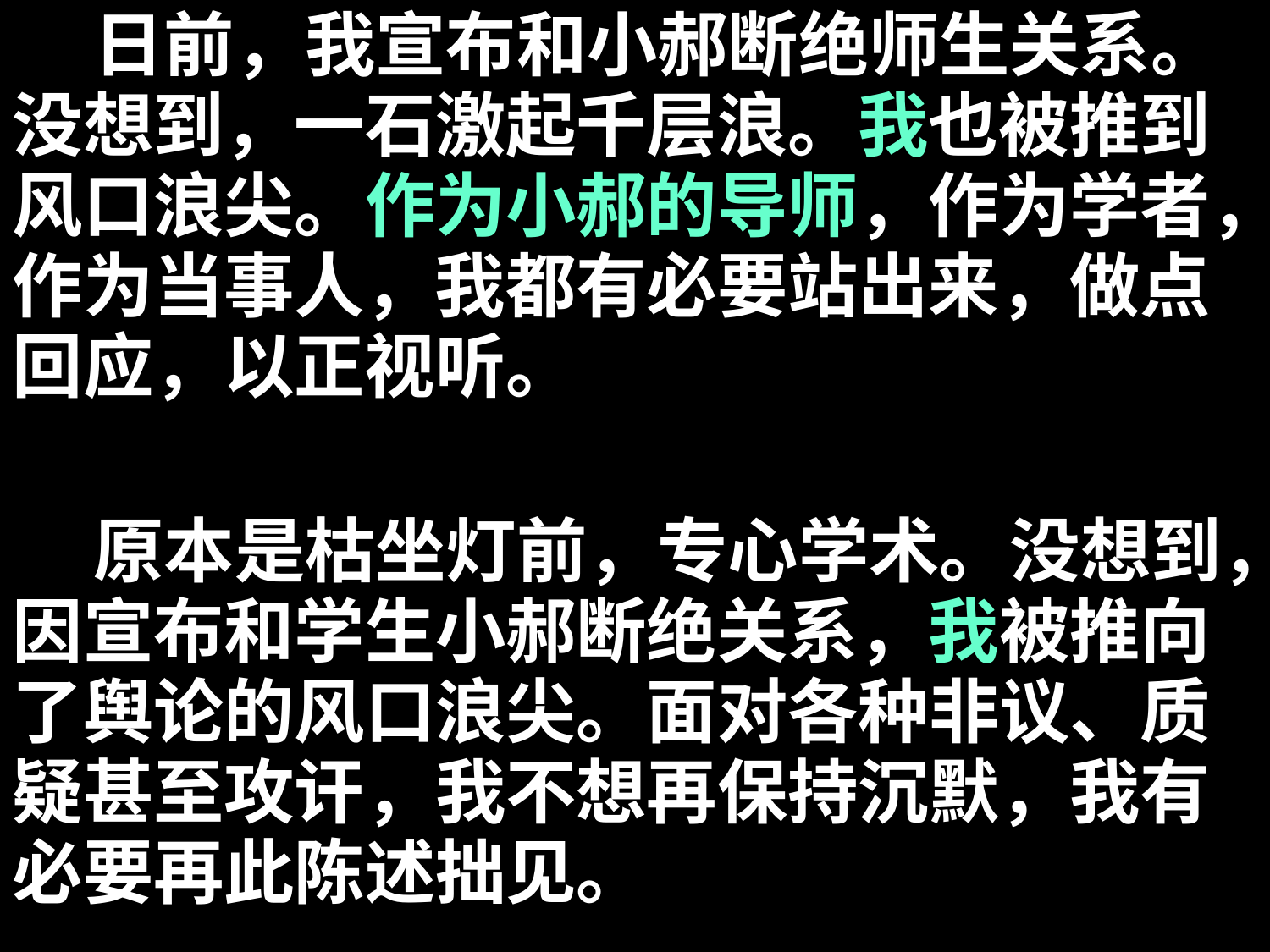

日前，我宣布和小郝断绝师生关系。没想到，一石激起千层浪。我也被推到风口浪尖。作为小郝的导师，作为学者，作为当事人，我都有必要站出来，做点回应，以正视听。
    原本是枯坐灯前，专心学术。没想到，因宣布和学生小郝断绝关系，我被推向了舆论的风口浪尖。面对各种非议、质疑甚至攻讦，我不想再保持沉默，我有必要再此陈述拙见。